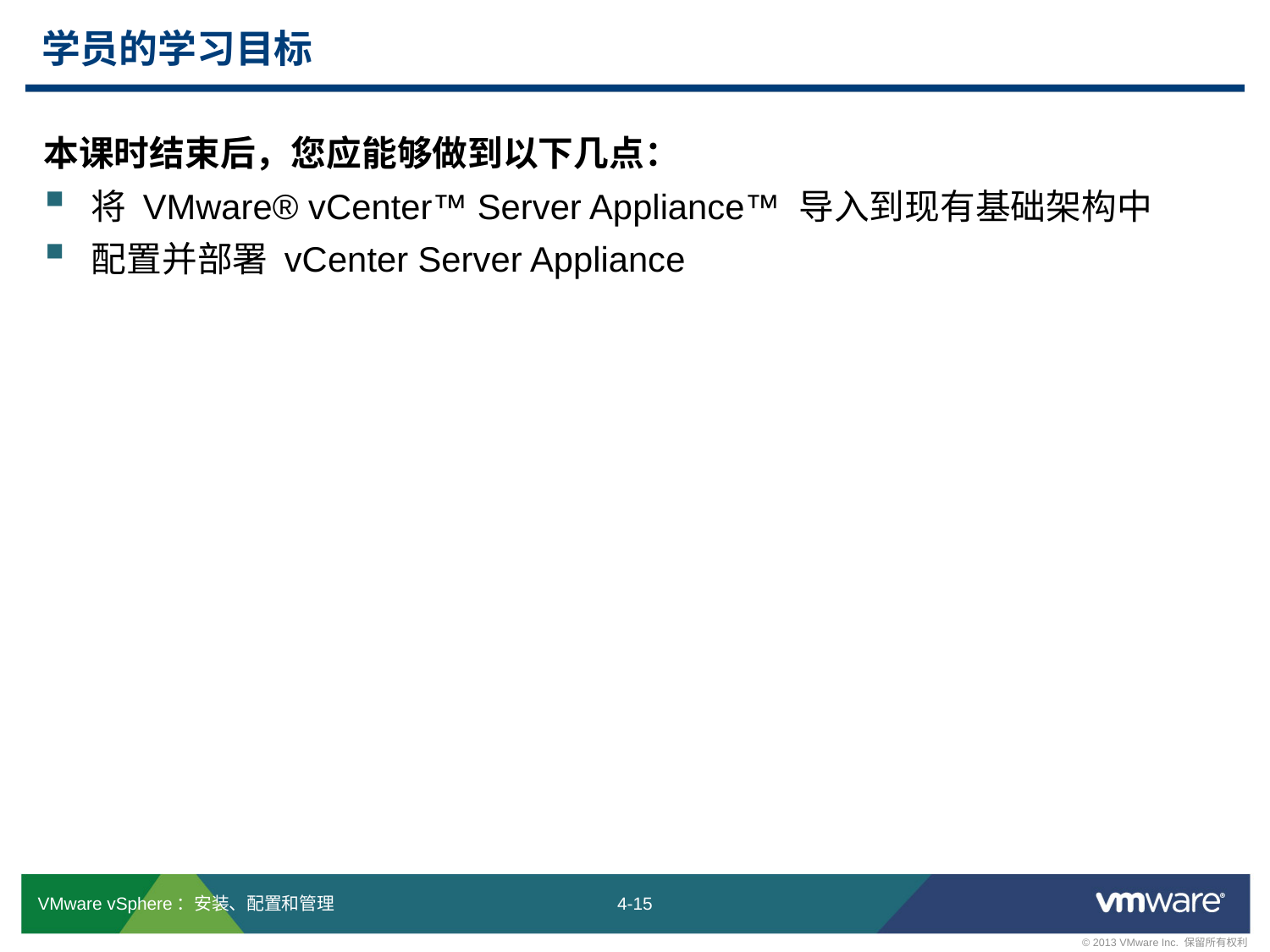

# 学员的学习目标
本课时结束后，您应能够做到以下几点：
将 VMware® vCenter™ Server Appliance™ 导入到现有基础架构中
配置并部署 vCenter Server Appliance